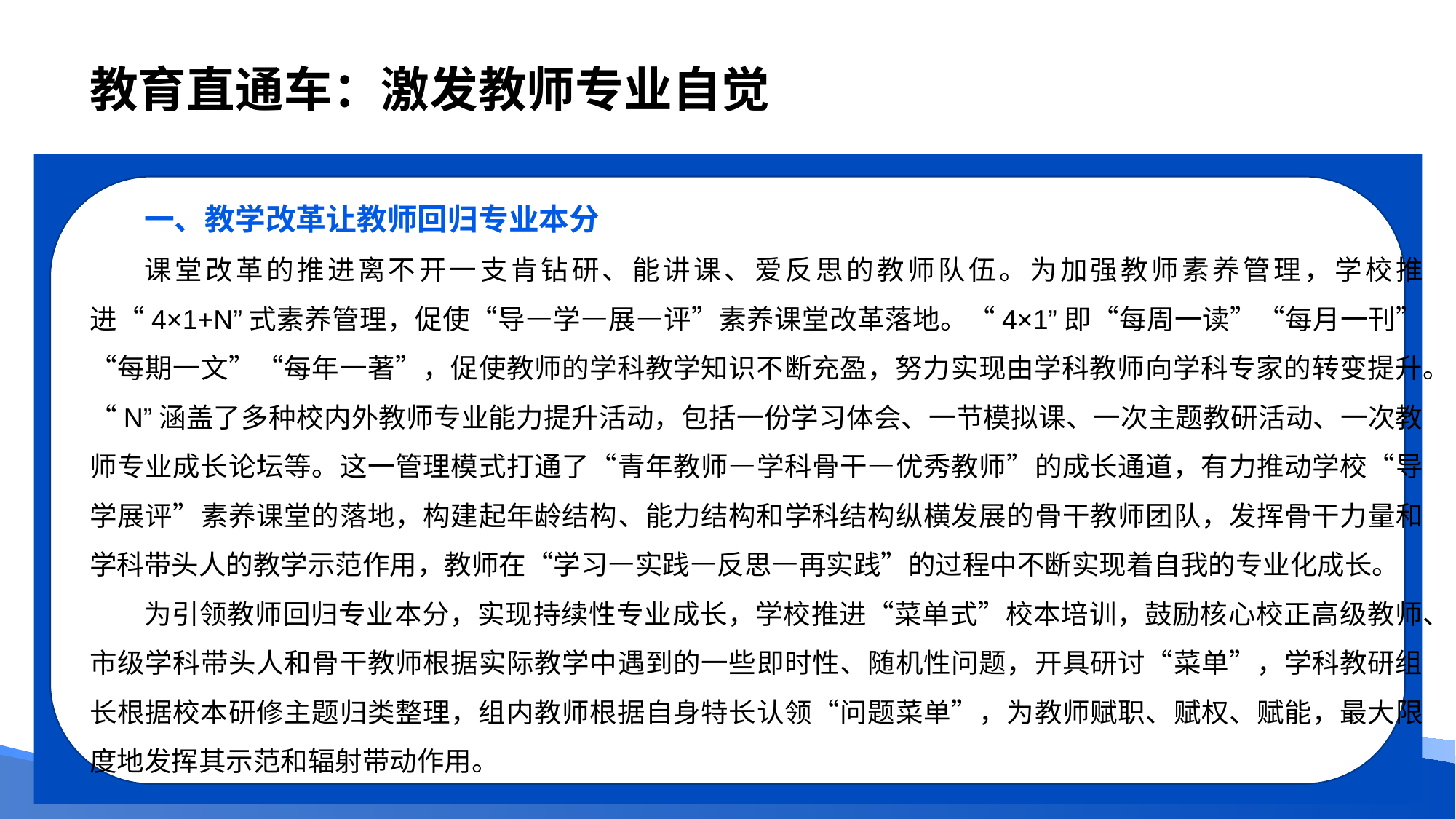

# 教育直通车：激发教师专业自觉

一、教学改革让教师回归专业本分
课堂改革的推进离不开一支肯钻研、能讲课、爱反思的教师队伍。为加强教师素养管理，学校推进“4×1+N”式素养管理，促使“导—学—展—评”素养课堂改革落地。“4×1”即“每周一读”“每月一刊”“每期一文”“每年一著”，促使教师的学科教学知识不断充盈，努力实现由学科教师向学科专家的转变提升。“N”涵盖了多种校内外教师专业能力提升活动，包括一份学习体会、一节模拟课、一次主题教研活动、一次教师专业成长论坛等。这一管理模式打通了“青年教师—学科骨干—优秀教师”的成长通道，有力推动学校“导学展评”素养课堂的落地，构建起年龄结构、能力结构和学科结构纵横发展的骨干教师团队，发挥骨干力量和学科带头人的教学示范作用，教师在“学习—实践—反思—再实践”的过程中不断实现着自我的专业化成长。
为引领教师回归专业本分，实现持续性专业成长，学校推进“菜单式”校本培训，鼓励核心校正高级教师、市级学科带头人和骨干教师根据实际教学中遇到的一些即时性、随机性问题，开具研讨“菜单”，学科教研组长根据校本研修主题归类整理，组内教师根据自身特长认领“问题菜单”，为教师赋职、赋权、赋能，最大限度地发挥其示范和辐射带动作用。